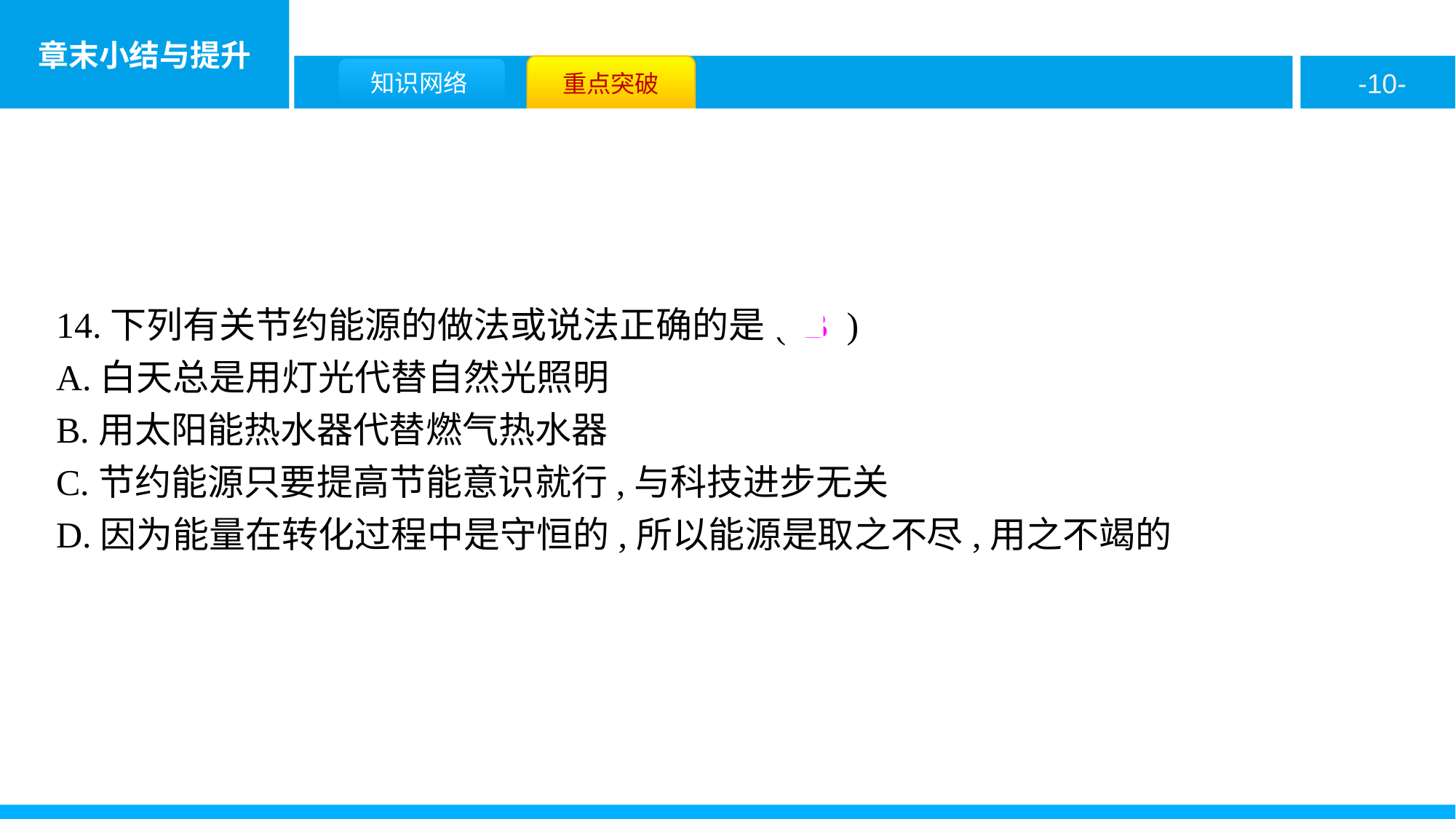

14.下列有关节约能源的做法或说法正确的是(  B  )
A.白天总是用灯光代替自然光照明
B.用太阳能热水器代替燃气热水器
C.节约能源只要提高节能意识就行,与科技进步无关
D.因为能量在转化过程中是守恒的,所以能源是取之不尽,用之不竭的